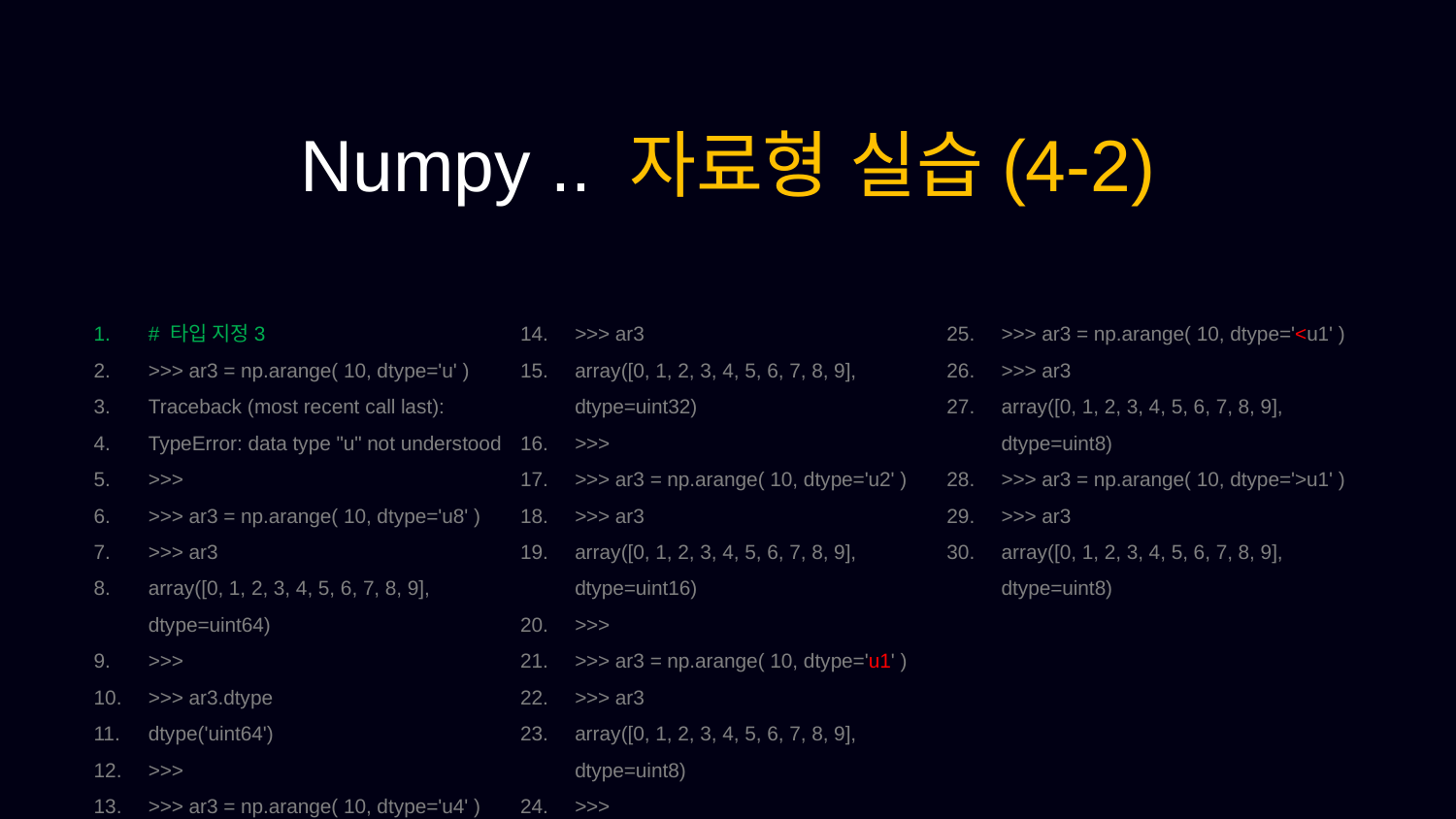

Numpy .. 자료형 실습(4-2)
# 타입 지정3
>>> ar3 = np.arange( 10, dtype='u' )
Traceback (most recent call last):
TypeError: data type "u" not understood
>>>
>>> ar3 = np.arange( 10, dtype='u8' )
>>> ar3
array([0, 1, 2, 3, 4, 5, 6, 7, 8, 9], dtype=uint64)
>>>
>>> ar3.dtype
dtype('uint64')
>>>
>>> ar3 = np.arange( 10, dtype='u4' )
>>> ar3
array([0, 1, 2, 3, 4, 5, 6, 7, 8, 9], dtype=uint32)
>>>
>>> ar3 = np.arange( 10, dtype='u2' )
>>> ar3
array([0, 1, 2, 3, 4, 5, 6, 7, 8, 9], dtype=uint16)
>>>
>>> ar3 = np.arange( 10, dtype='u1' )
>>> ar3
array([0, 1, 2, 3, 4, 5, 6, 7, 8, 9], dtype=uint8)
>>>
>>> ar3 = np.arange( 10, dtype='<u1' )
>>> ar3
array([0, 1, 2, 3, 4, 5, 6, 7, 8, 9], dtype=uint8)
>>> ar3 = np.arange( 10, dtype='>u1' )
>>> ar3
array([0, 1, 2, 3, 4, 5, 6, 7, 8, 9], dtype=uint8)